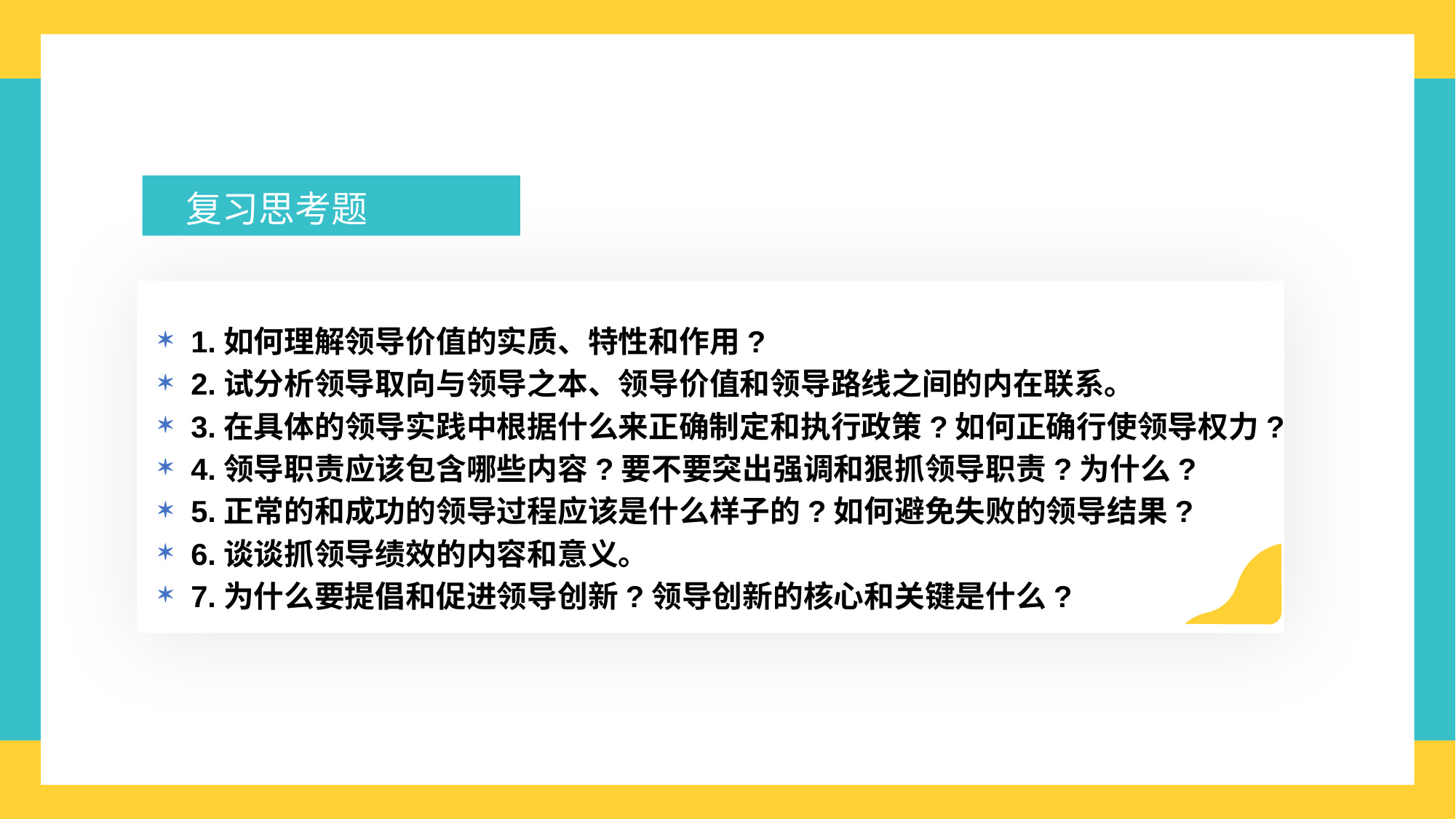

复习思考题

1.如何理解领导价值的实质、特性和作用?
2.试分析领导取向与领导之本、领导价值和领导路线之间的内在联系。
3.在具体的领导实践中根据什么来正确制定和执行政策?如何正确行使领导权力?
4.领导职责应该包含哪些内容?要不要突出强调和狠抓领导职责?为什么?
5.正常的和成功的领导过程应该是什么样子的?如何避免失败的领导结果?
6.谈谈抓领导绩效的内容和意义。
7.为什么要提倡和促进领导创新?领导创新的核心和关键是什么?